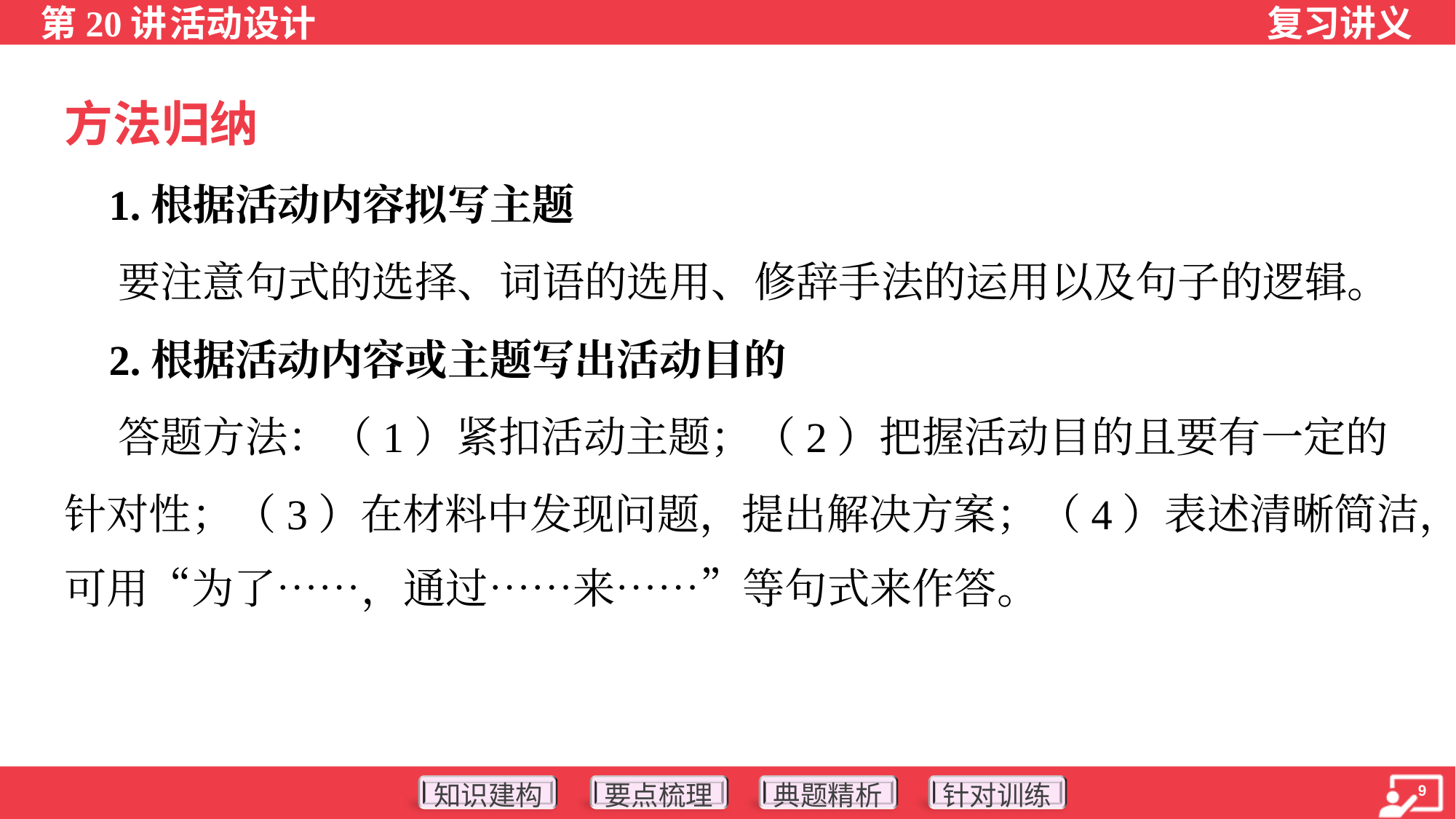

方法归纳
    1.根据活动内容拟写主题
    要注意句式的选择、词语的选用、修辞手法的运用以及句子的逻辑。
    2.根据活动内容或主题写出活动目的
    答题方法：（1）紧扣活动主题；（2）把握活动目的且要有一定的
针对性；（3）在材料中发现问题，提出解决方案；（4）表述清晰简洁，
可用“为了……，通过……来……”等句式来作答。